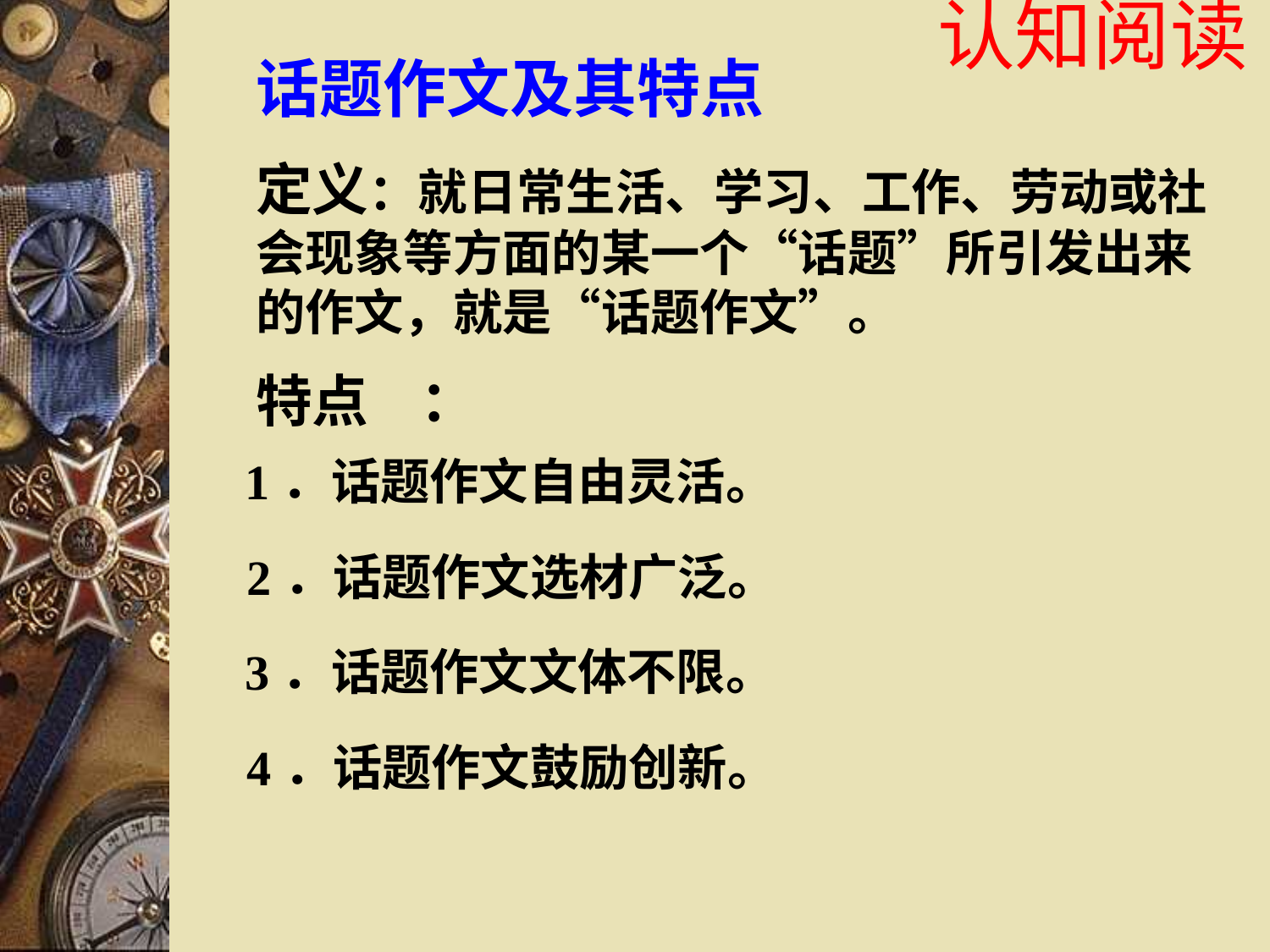

认知阅读
话题作文及其特点
定义：就日常生活、学习、工作、劳动或社会现象等方面的某一个“话题”所引发出来的作文，就是“话题作文”。
特点    ：
1．话题作文自由灵活。
 2．话题作文选材广泛。
3．话题作文文体不限。
 4．话题作文鼓励创新。